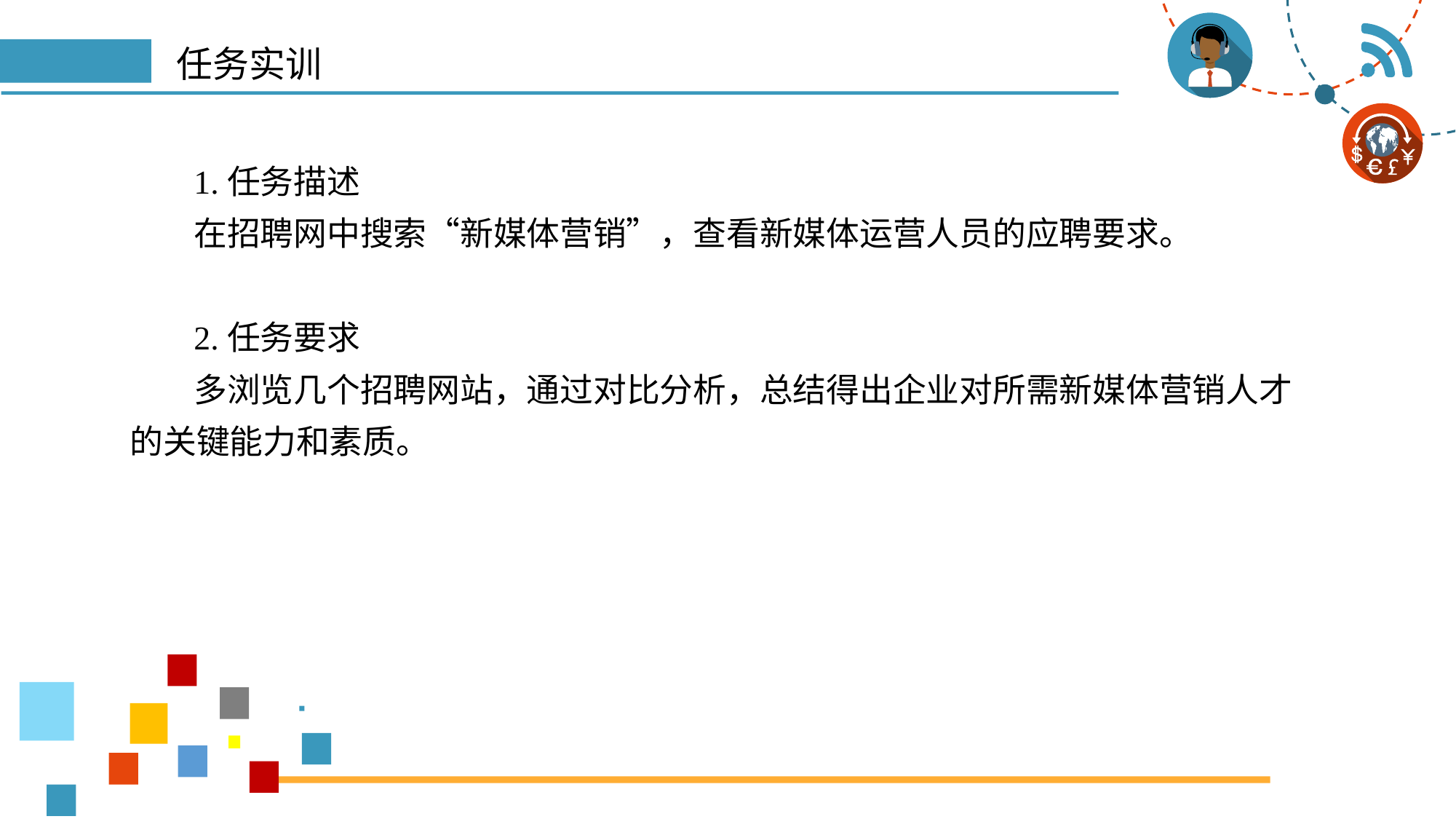

# 任务实训
1.任务描述
在招聘网中搜索“新媒体营销”，查看新媒体运营人员的应聘要求。

2.任务要求
多浏览几个招聘网站，通过对比分析，总结得出企业对所需新媒体营销人才的关键能力和素质。